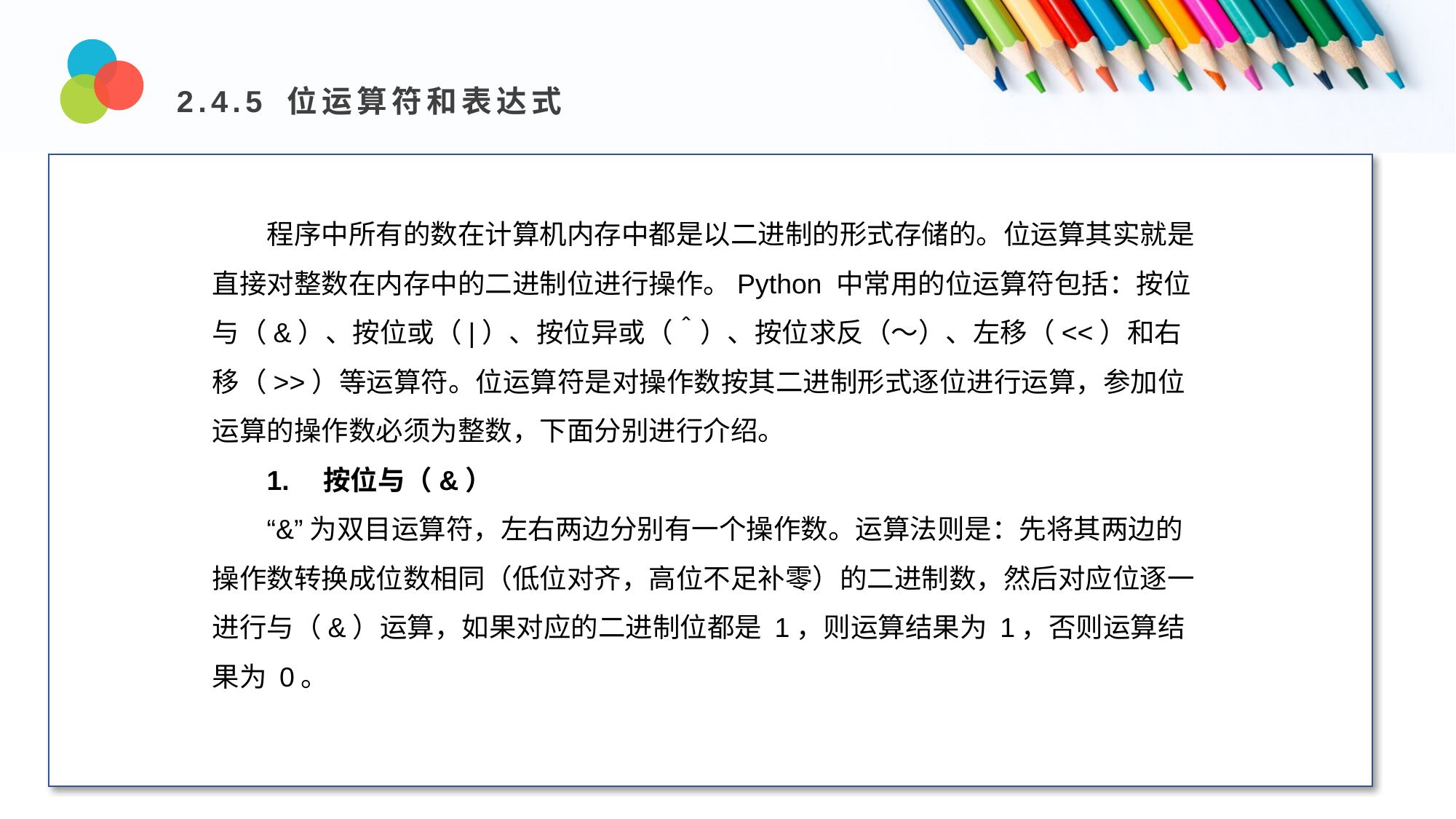

2.4.5 位运算符和表达式
程序中所有的数在计算机内存中都是以二进制的形式存储的。位运算其实就是直接对整数在内存中的二进制位进行操作。Python 中常用的位运算符包括：按位与（&）、按位或（|）、按位异或（＾）、按位求反（～）、左移（<<）和右移（>>）等运算符。位运算符是对操作数按其二进制形式逐位进行运算，参加位运算的操作数必须为整数，下面分别进行介绍。
程序中所有的数在计算机内存中都是以二进制的形式存储的。位运算其实就是直接对整数在内存中的二进制位进行操作。Python 中常用的位运算符包括：按位与（&）、按位或（|）、按位异或（＾）、按位求反（～）、左移（<<）和右移（>>）等运算符。位运算符是对操作数按其二进制形式逐位进行运算，参加位运算的操作数必须为整数，下面分别进行介绍。
1. 按位与（&）
“&”为双目运算符，左右两边分别有一个操作数。运算法则是：先将其两边的操作数转换成位数相同（低位对齐，高位不足补零）的二进制数，然后对应位逐一进行与（&）运算，如果对应的二进制位都是 1，则运算结果为 1，否则运算结果为 0。